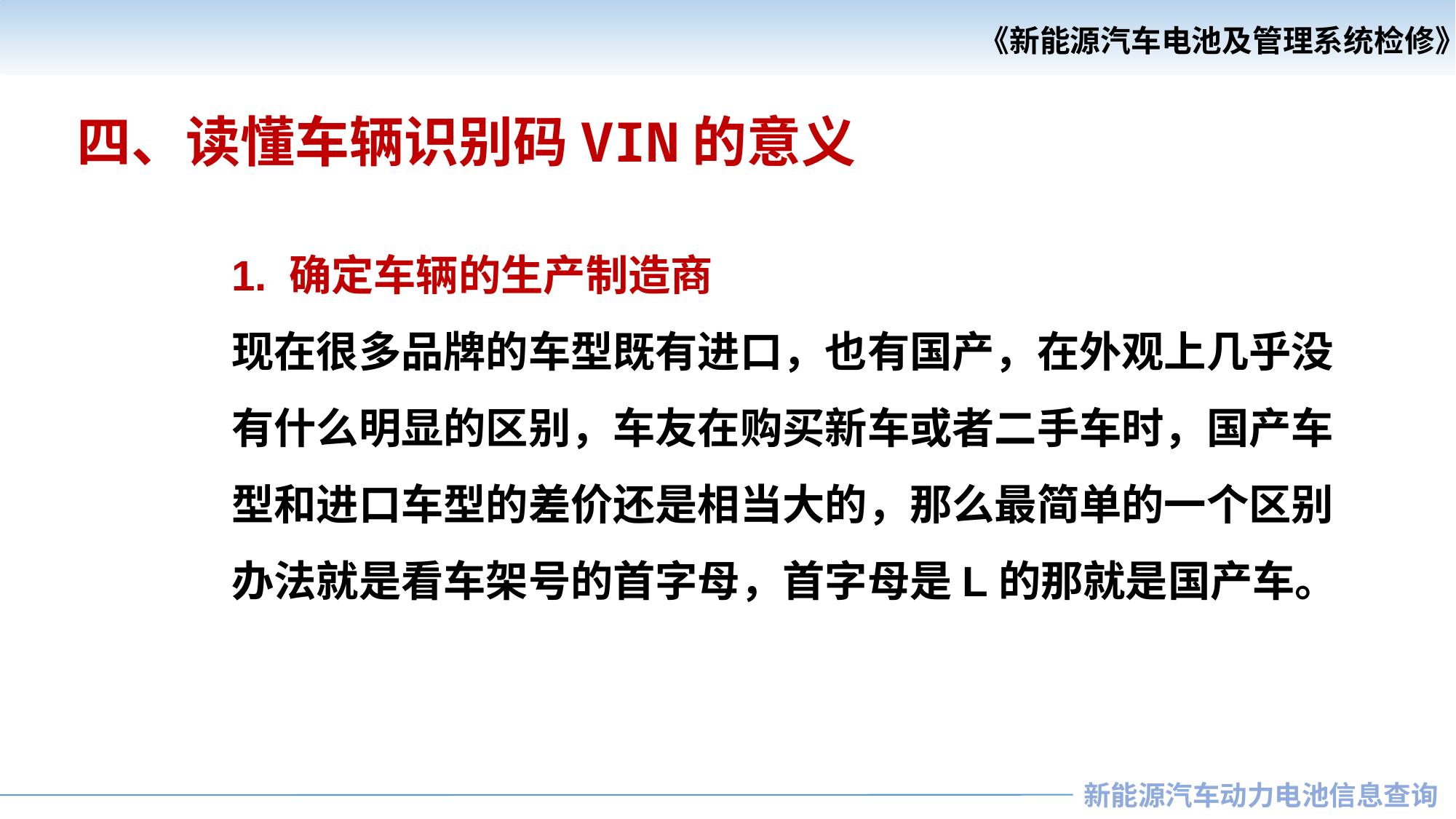

《新能源汽车电池及管理系统检修》
《汽车安全与舒适系统检修》
四、读懂车辆识别码VIN的意义
1. 确定车辆的生产制造商
现在很多品牌的车型既有进口，也有国产，在外观上几乎没有什么明显的区别，车友在购买新车或者二手车时，国产车型和进口车型的差价还是相当大的，那么最简单的一个区别办法就是看车架号的首字母，首字母是L的那就是国产车。